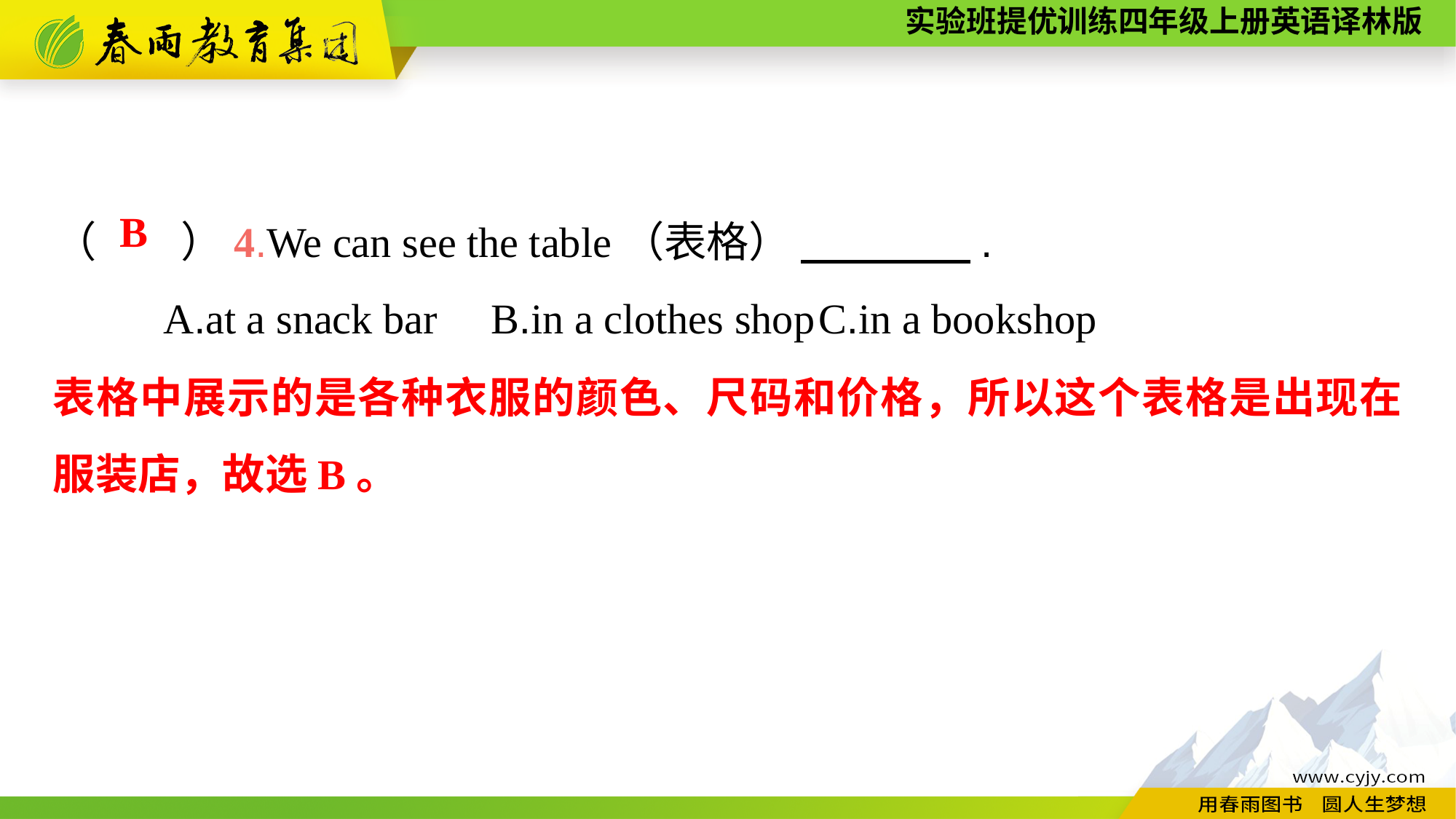

（　　）4.We can see the table（表格） 　　　　.
	A.at a snack bar	B.in a clothes shop	C.in a bookshop
B
表格中展示的是各种衣服的颜色、尺码和价格，所以这个表格是出现在服装店，故选B。